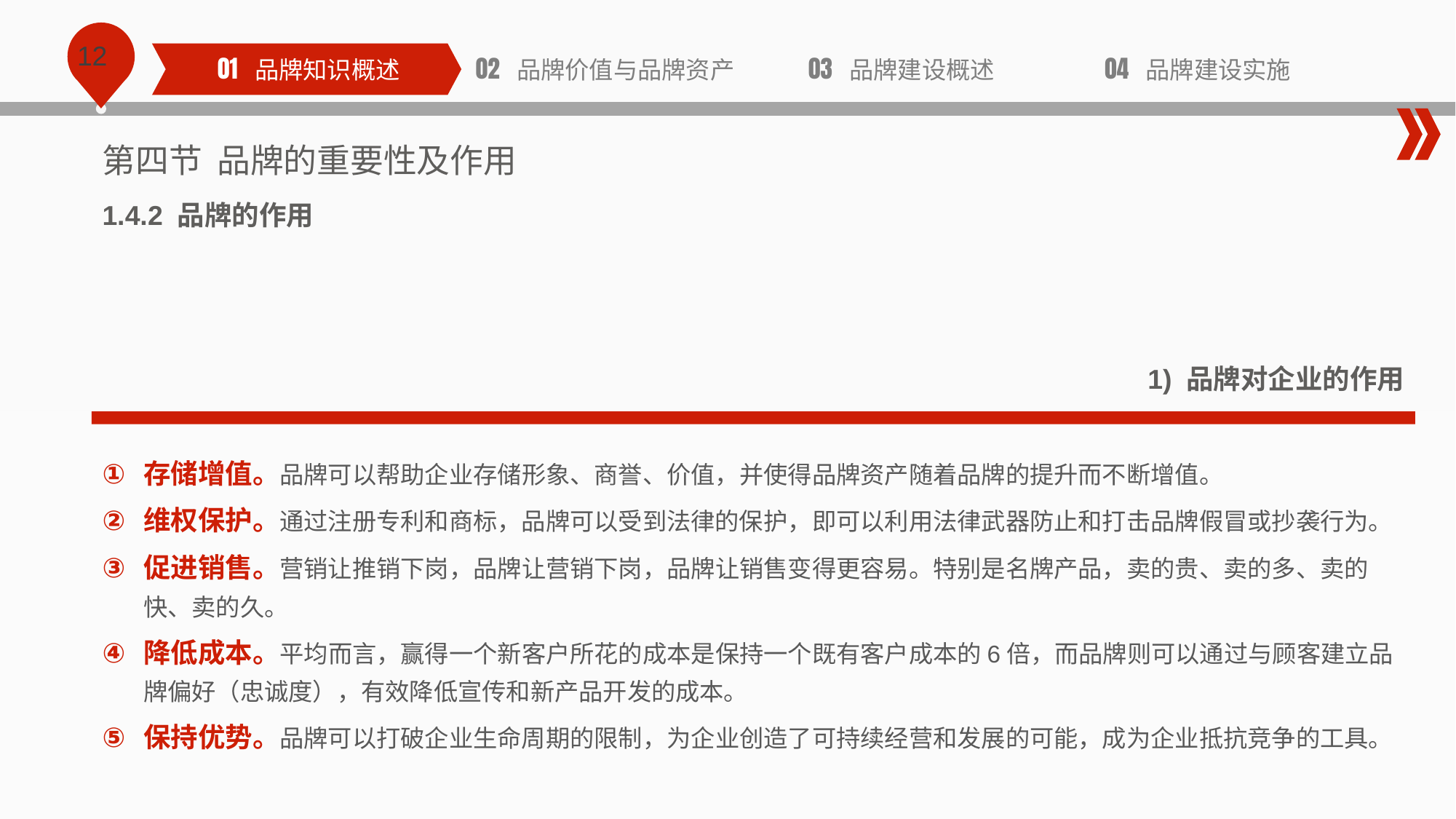

01  品牌知识概述
02  品牌价值与品牌资产
03  品牌建设概述
04  品牌建设实施
第四节  品牌的重要性及作用
1.4.2 品牌的作用
1) 品牌对企业的作用

存储增值。品牌可以帮助企业存储形象、商誉、价值，并使得品牌资产随着品牌的提升而不断增值。
维权保护。通过注册专利和商标，品牌可以受到法律的保护，即可以利用法律武器防止和打击品牌假冒或抄袭行为。
促进销售。营销让推销下岗，品牌让营销下岗，品牌让销售变得更容易。特别是名牌产品，卖的贵、卖的多、卖的快、卖的久。
降低成本。平均而言，赢得一个新客户所花的成本是保持一个既有客户成本的6倍，而品牌则可以通过与顾客建立品牌偏好（忠诚度），有效降低宣传和新产品开发的成本。
保持优势。品牌可以打破企业生命周期的限制，为企业创造了可持续经营和发展的可能，成为企业抵抗竞争的工具。